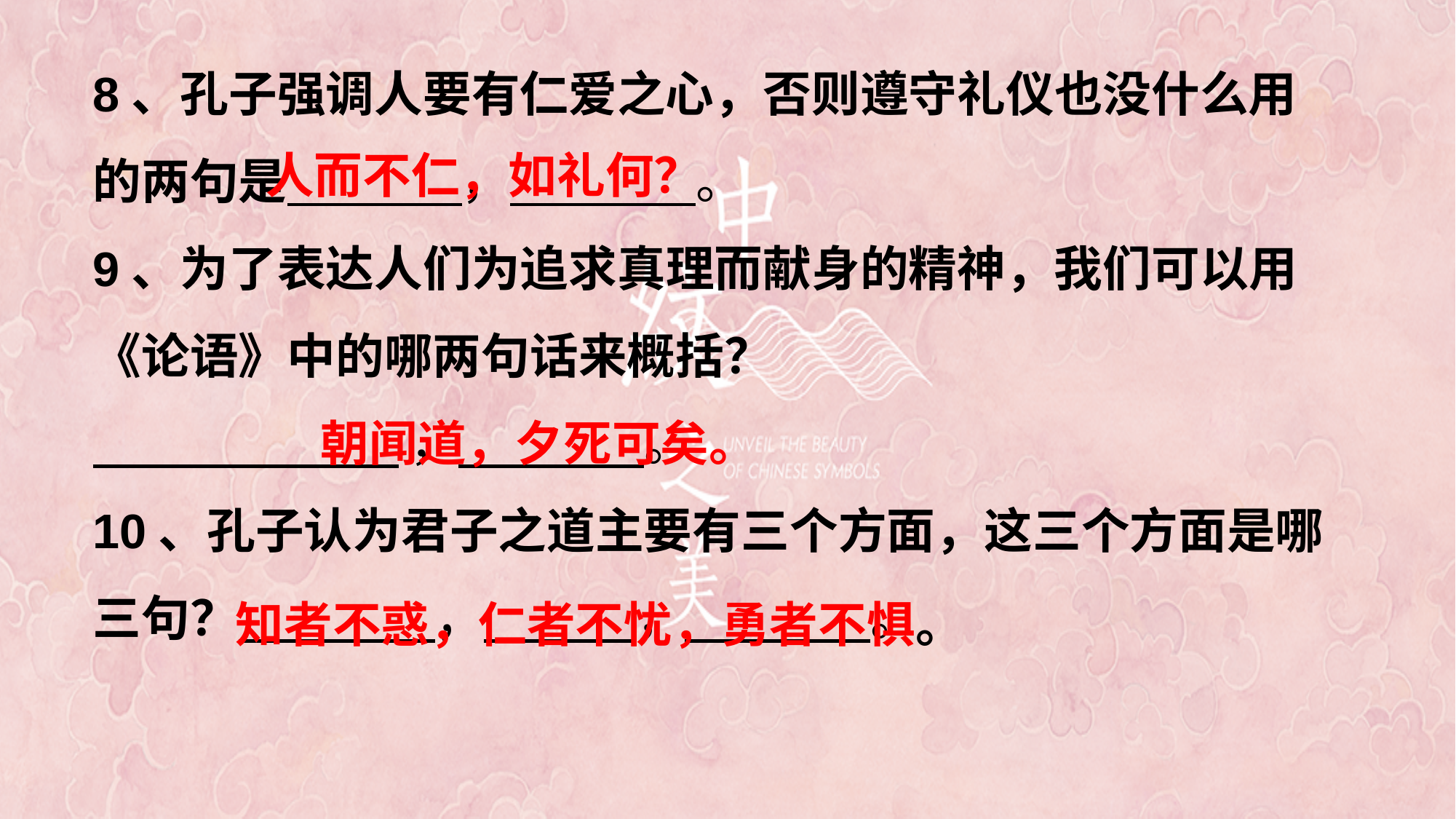

8、孔子强调人要有仁爱之心，否则遵守礼仪也没什么用的两句是                ，                 。
9、为了表达人们为追求真理而献身的精神，我们可以用《论语》中的哪两句话来概括？
                            ，                 。
10、孔子认为君子之道主要有三个方面，这三个方面是哪三句？                  ，              ，                 。

人而不仁，如礼何？
朝闻道，夕死可矣。
知者不惑，仁者不忧，勇者不惧。